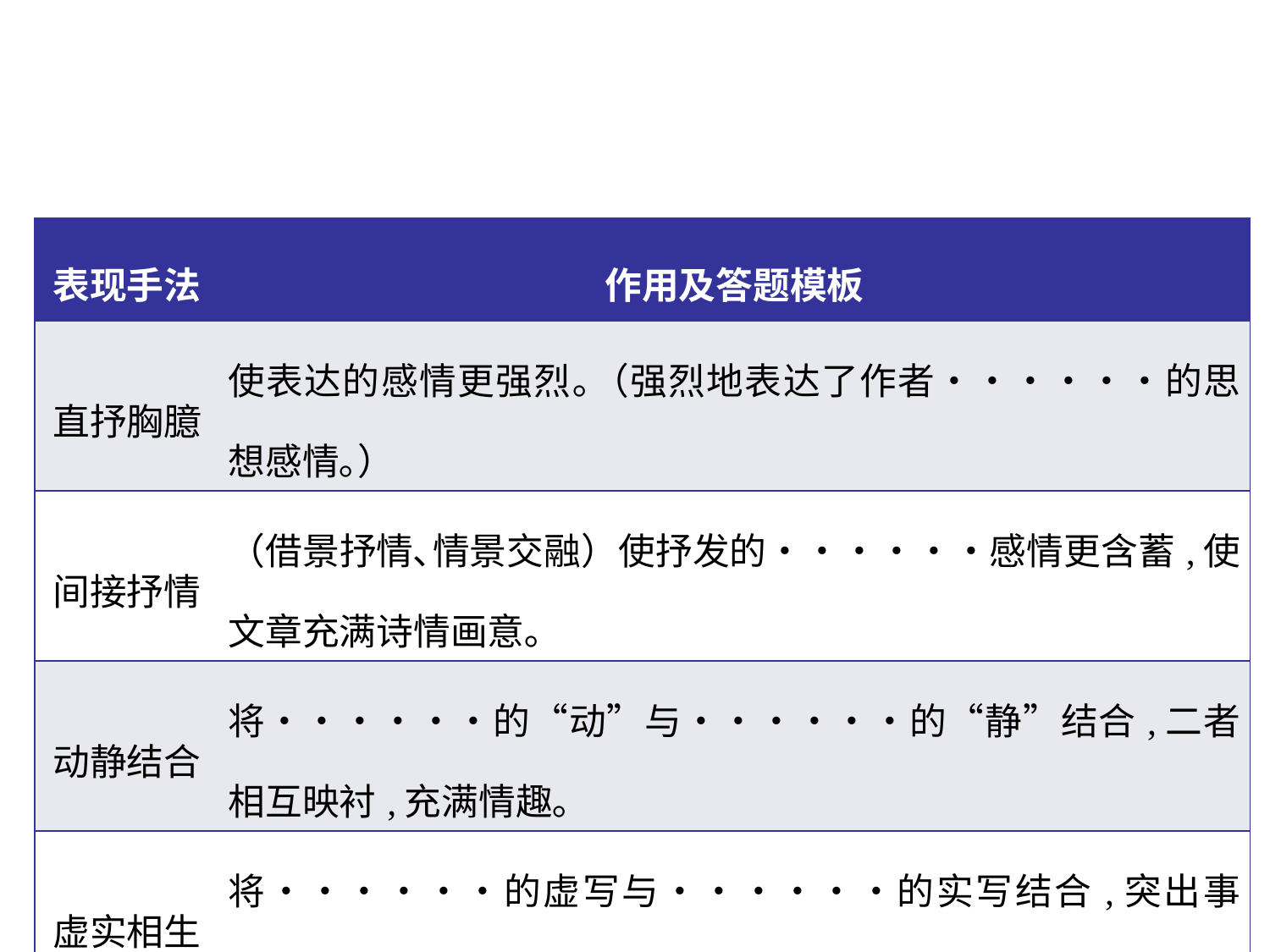

| 表现手法 | 作用及答题模板 |
| --- | --- |
| 直抒胸臆 | 使表达的感情更强烈｡（强烈地表达了作者••••••的思想感情｡） |
| 间接抒情 | （借景抒情､情景交融）使抒发的••••••感情更含蓄,使文章充满诗情画意｡ |
| 动静结合 | 将••••••的“动”与••••••的“静”结合,二者相互映衬,充满情趣｡ |
| 虚实相生 | 将••••••的虚写与••••••的实写结合,突出事物••••••的本质（特点）,深刻揭示主题｡ |